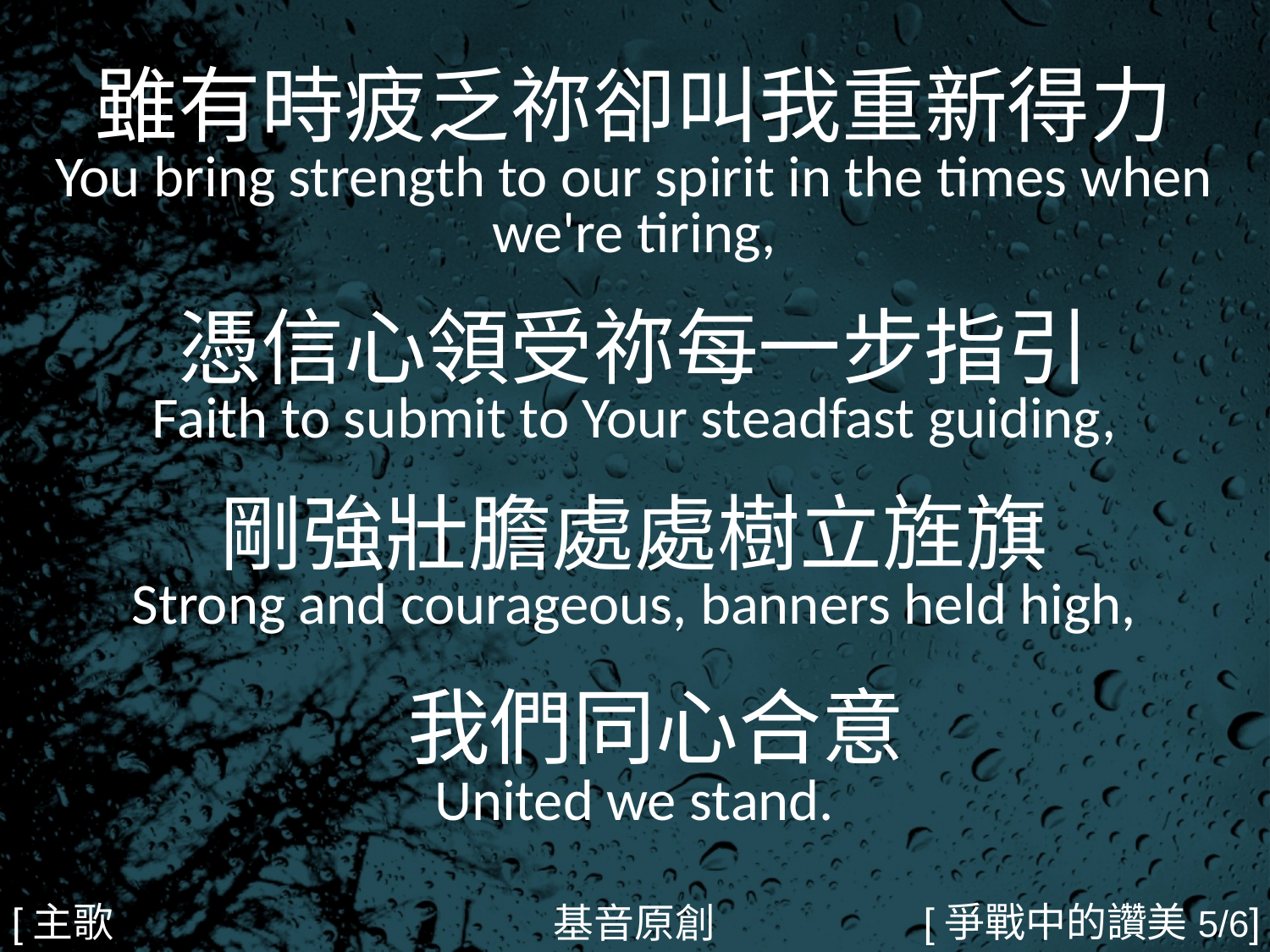

雖有時疲乏祢卻叫我重新得力
You bring strength to our spirit in the times when we're tiring,

憑信心領受祢每一步指引
Faith to submit to Your steadfast guiding,

剛強壯膽處處樹立旌旗
Strong and courageous, banners held high,

 我們同心合意
United we stand.
#

[主歌2b]
[爭戰中的讚美5/6]
基音原創